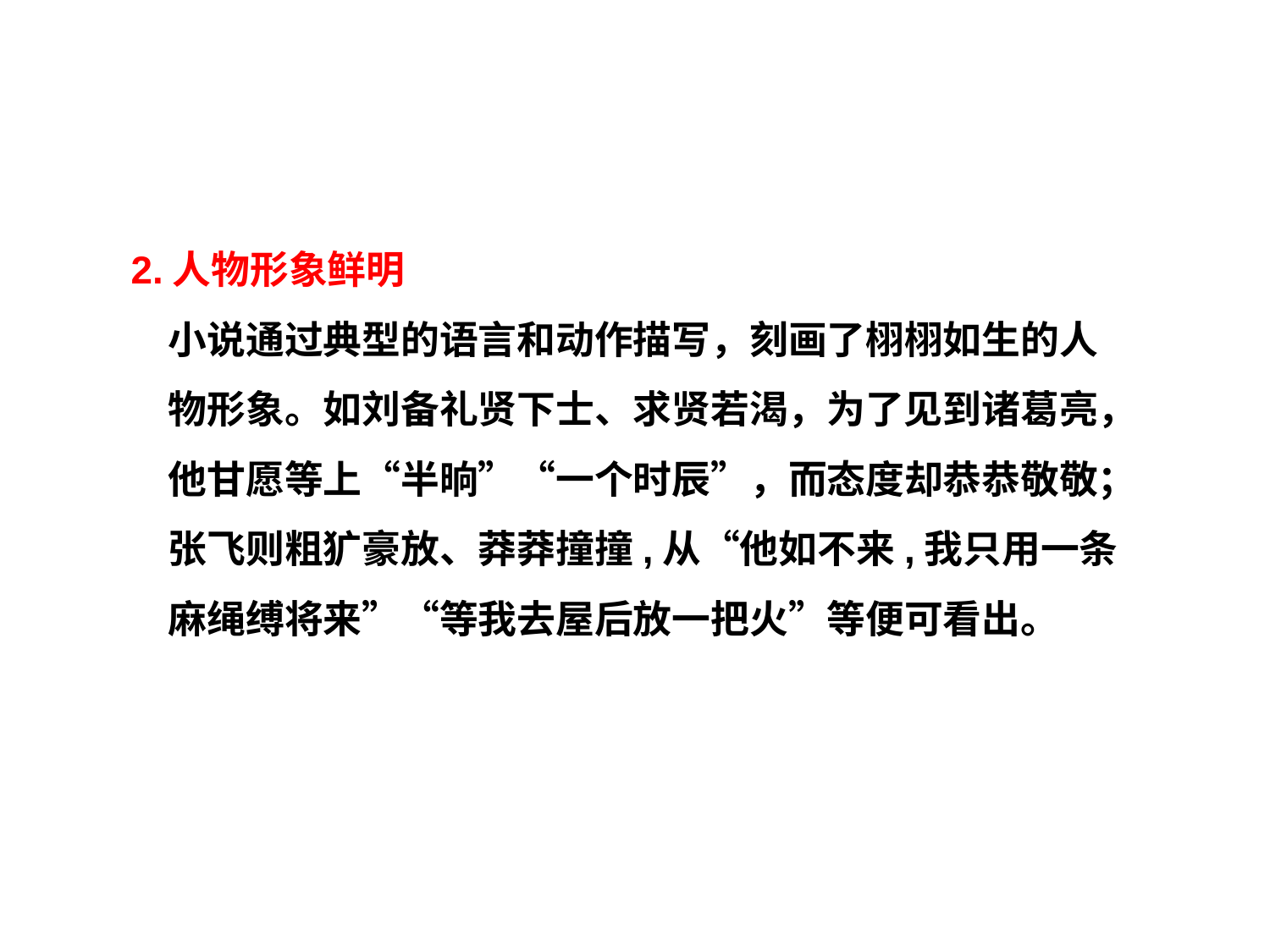

2.人物形象鲜明
小说通过典型的语言和动作描写，刻画了栩栩如生的人物形象。如刘备礼贤下士、求贤若渴，为了见到诸葛亮，他甘愿等上“半晌”“一个时辰”，而态度却恭恭敬敬；张飞则粗犷豪放、莽莽撞撞,从“他如不来,我只用一条麻绳缚将来”“等我去屋后放一把火”等便可看出。